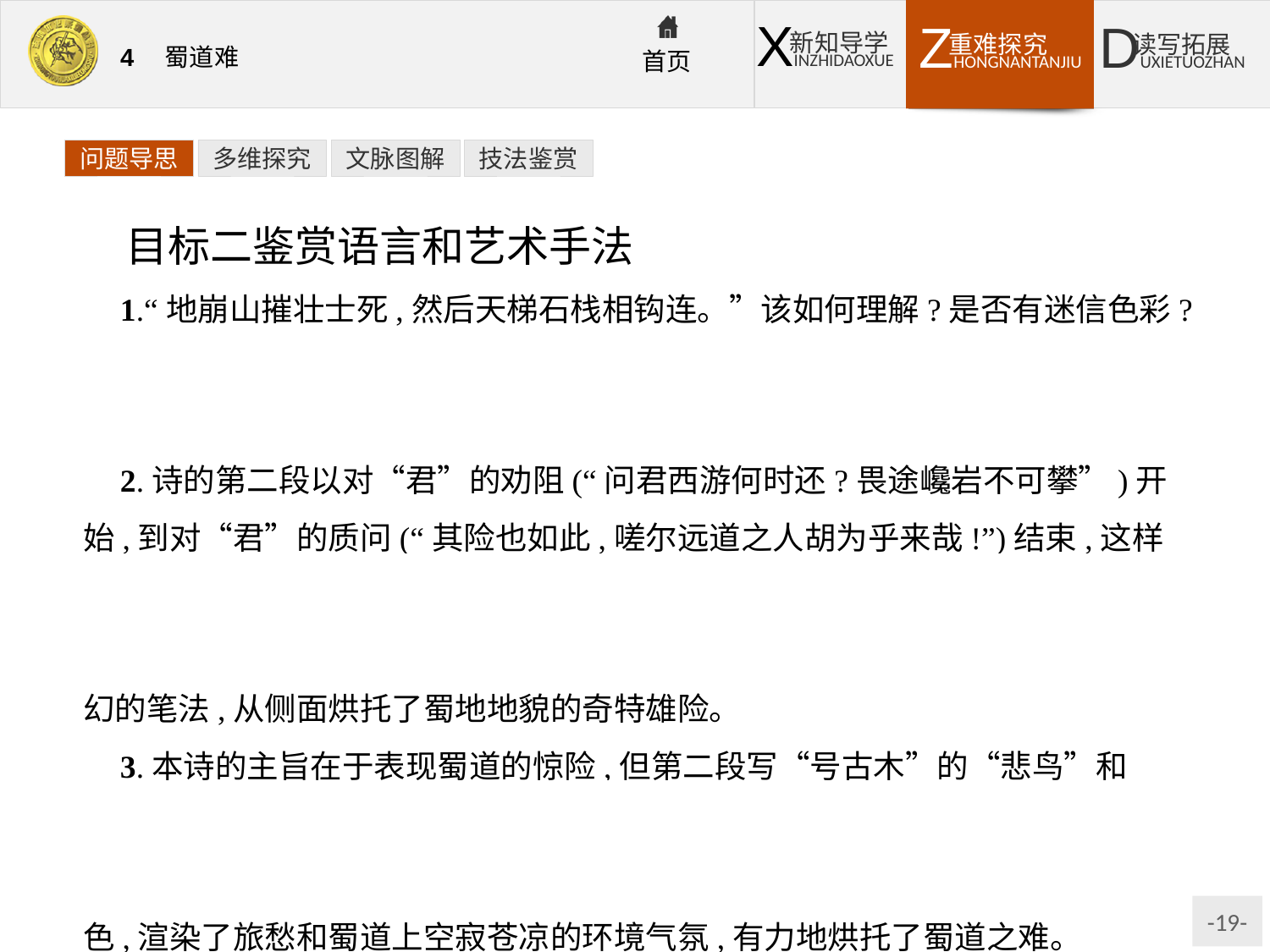

问题导思
多维探究
文脉图解
技法鉴赏
目标二鉴赏语言和艺术手法
1.“地崩山摧壮士死,然后天梯石栈相钩连。”该如何理解?是否有迷信色彩?
提示:这是神话传说,是诗人对于壮士排山倒海的巨大力量及其壮烈牺牲精神的赞美和歌颂,丝毫没有迷信色彩,只是增加了诗歌的浪漫主义情调。
2.诗的第二段以对“君”的劝阻(“问君西游何时还?畏途巉岩不可攀”)开始,到对“君”的质问(“其险也如此,嗟尔远道之人胡为乎来哉!”)结束,这样写有什么好处?
提示:这是作者在正面描写之后的侧面描写,用“劝阻”“质问”友人这种虚幻的笔法,从侧面烘托了蜀地地貌的奇特雄险。
3.本诗的主旨在于表现蜀道的惊险,但第二段写“号古木”的“悲鸟”和“啼夜月”的“子规”有什么作用?
提示:“悲鸟号古木”“子规啼夜月”充满了无限的哀怨与愁苦,使人闻而失色,渲染了旅愁和蜀道上空寂苍凉的环境气氛,有力地烘托了蜀道之难。